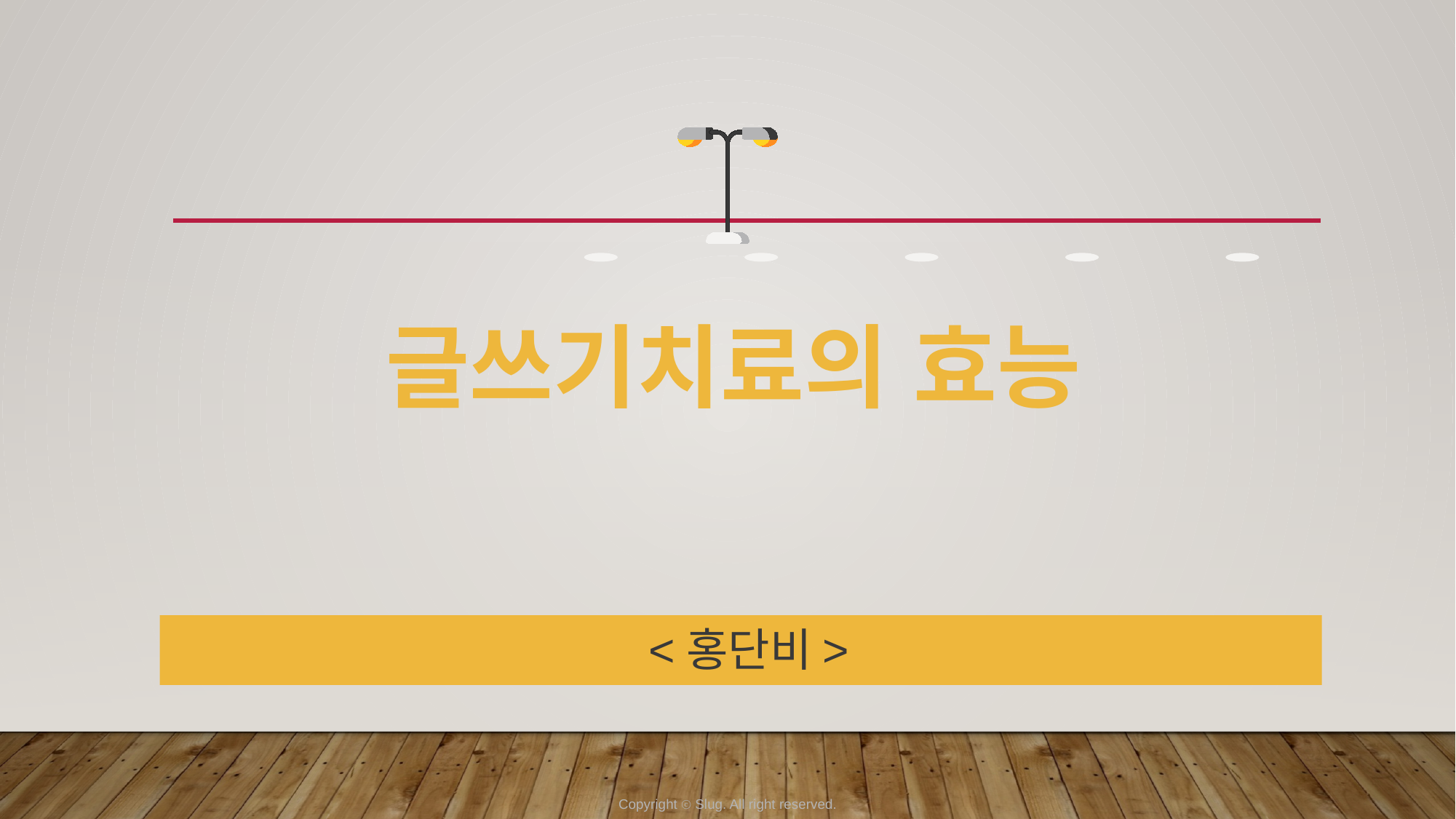

글쓰기치료의 효능

<홍단비>
Copyright ⓒ Slug. All right reserved.